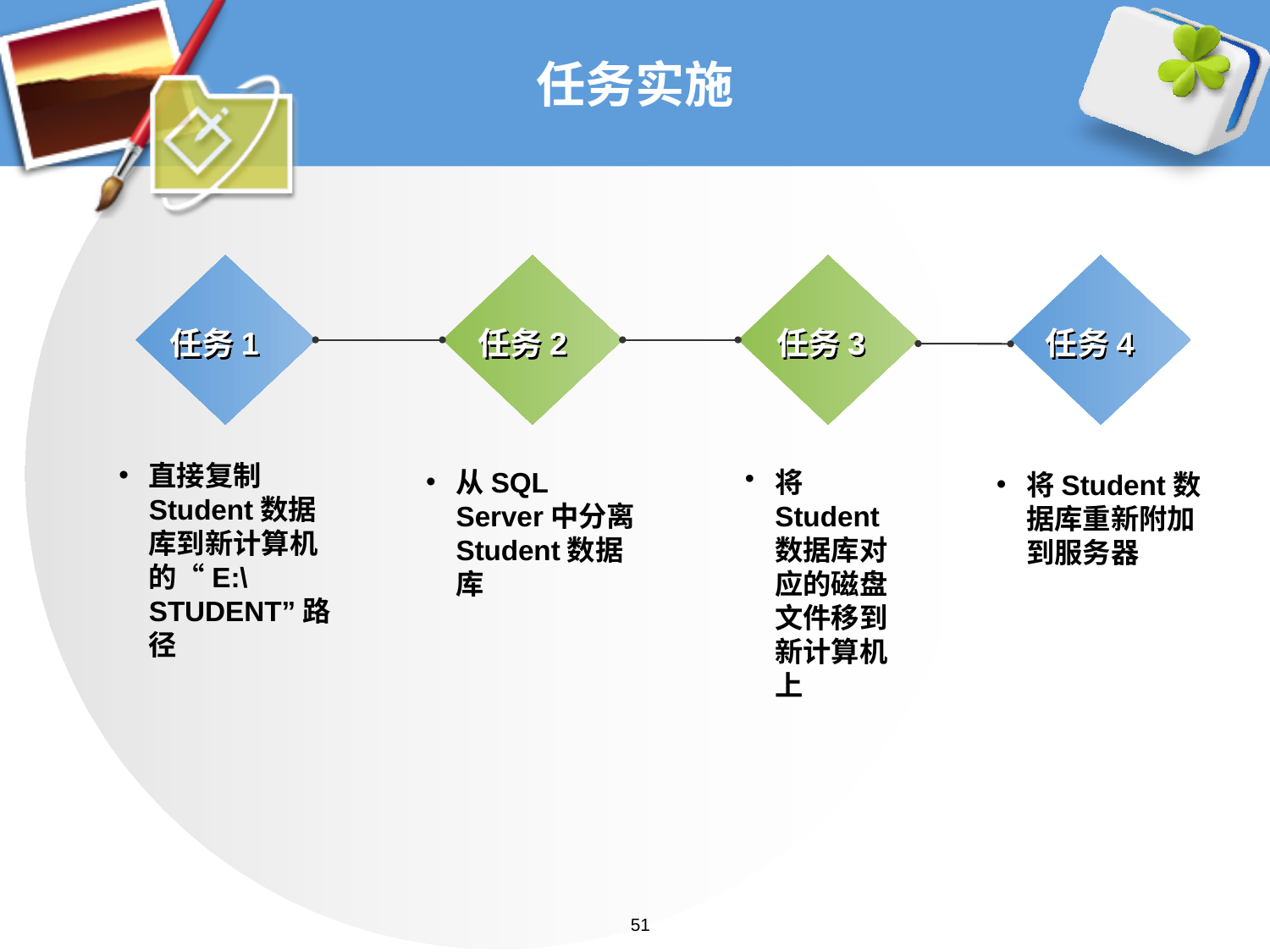

# 任务实施

任务1
任务2
任务3
任务4
直接复制Student数据库到新计算机的“E:\STUDENT”路径
从SQL Server中分离Student数据库
将Student数据库对应的磁盘文件移到新计算机上
将Student数据库重新附加到服务器
51